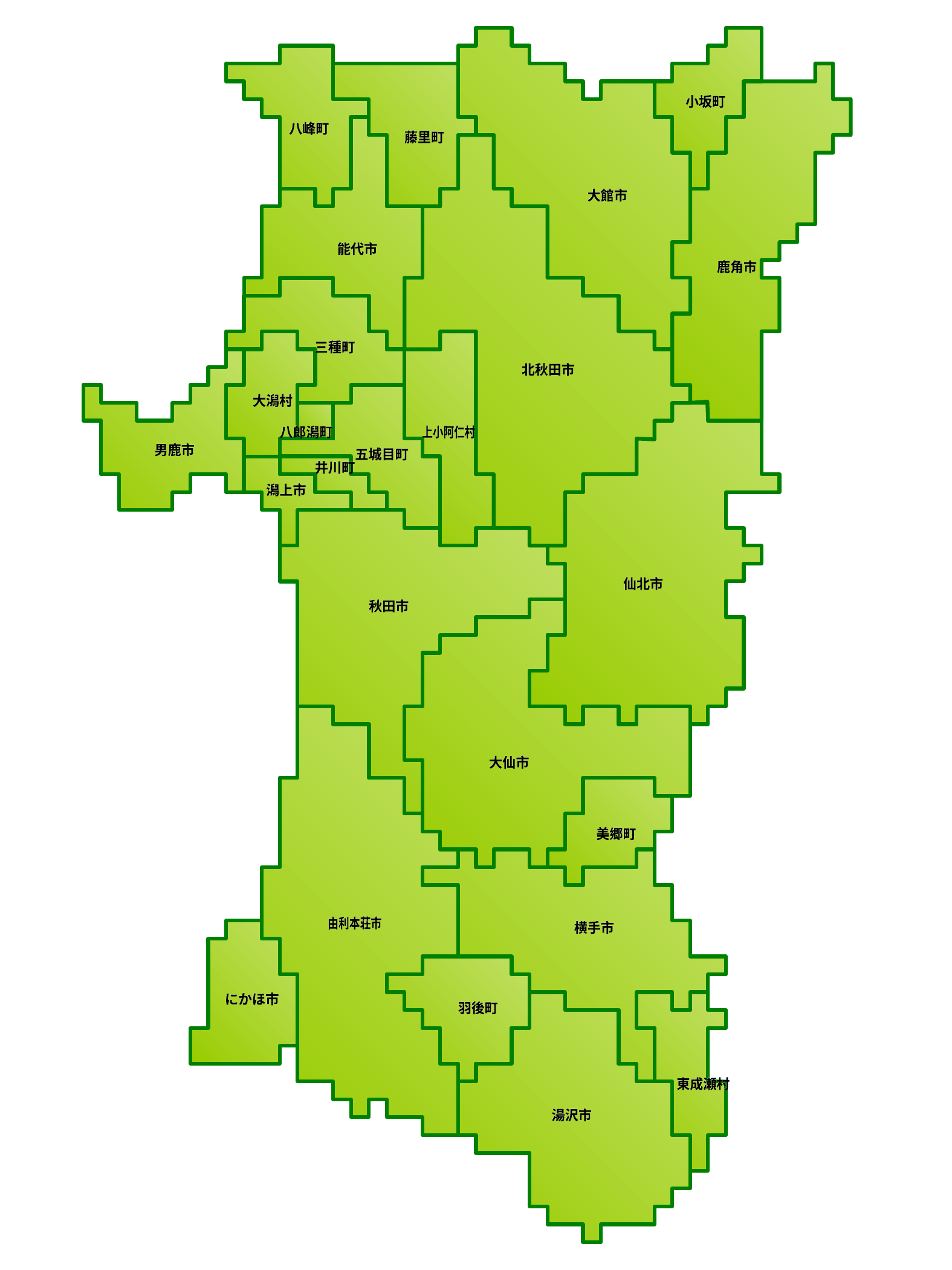

小坂町
小坂町
八峰町
八峰町
藤里町
藤里町
大館市
大館市
能代市
能代市
鹿角市
鹿角市
三種町
三種町
北秋田市
北秋田市
大潟村
大潟村
八郎潟町
八郎潟町
上小阿仁村
上小阿仁村
男鹿市
男鹿市
五城目町
五城目町
井川町
井川町
潟上市
潟上市
仙北市
仙北市
秋田市
秋田市
大仙市
大仙市
美郷町
美郷町
由利本荘市
由利本荘市
横手市
横手市
にかほ市
にかほ市
羽後町
羽後町
東成瀬村
東成瀬村
湯沢市
湯沢市